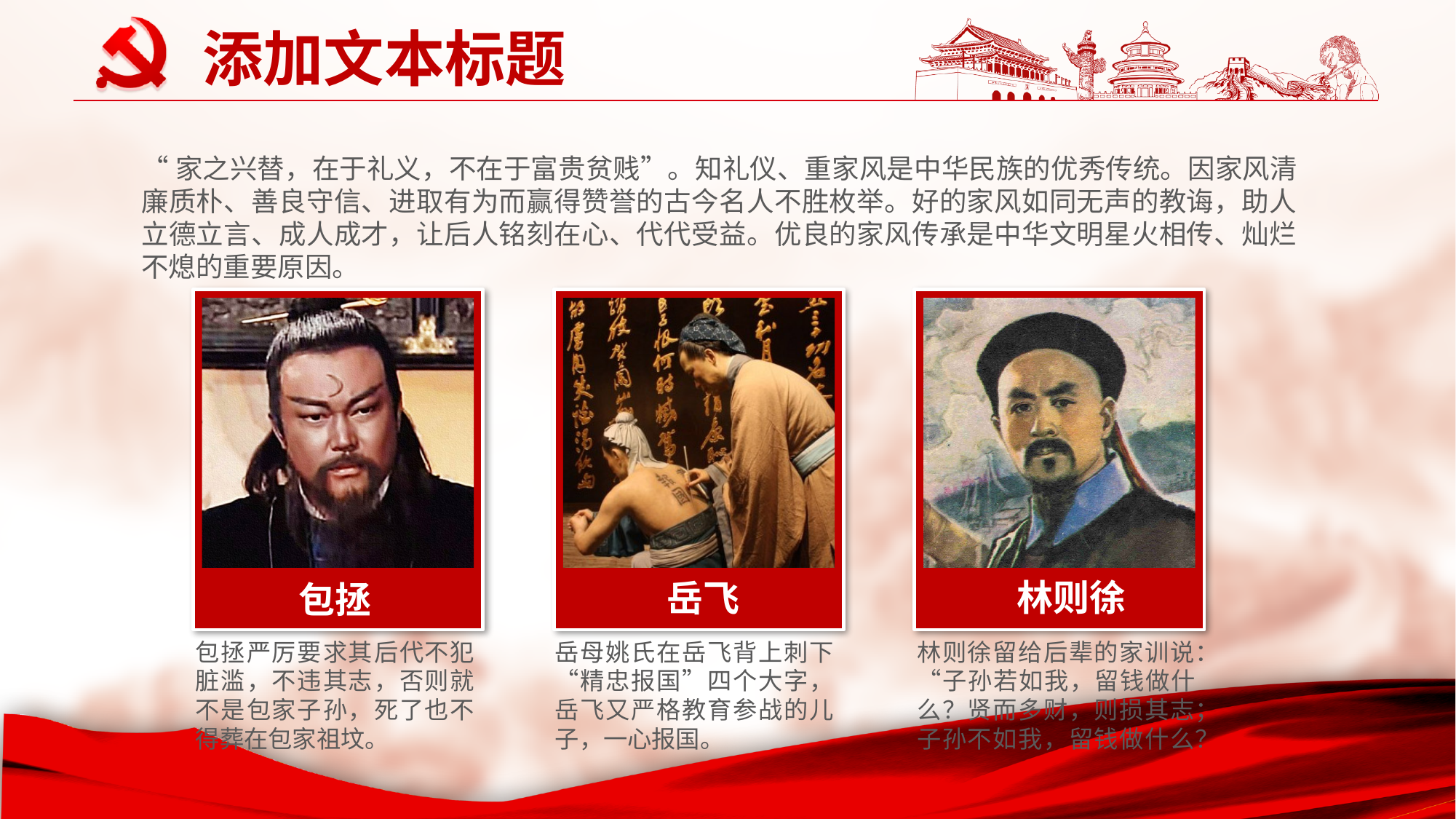

添加文本标题
“家之兴替，在于礼义，不在于富贵贫贱”。知礼仪、重家风是中华民族的优秀传统。因家风清廉质朴、善良守信、进取有为而赢得赞誉的古今名人不胜枚举。好的家风如同无声的教诲，助人立德立言、成人成才，让后人铭刻在心、代代受益。优良的家风传承是中华文明星火相传、灿烂不熄的重要原因。

林则徐
岳飞
包拯
包拯严厉要求其后代不犯脏滥，不违其志，否则就不是包家子孙，死了也不得葬在包家祖坟。
岳母姚氏在岳飞背上刺下“精忠报国”四个大字，岳飞又严格教育参战的儿子，一心报国。
林则徐留给后辈的家训说：“子孙若如我，留钱做什么？贤而多财，则损其志；子孙不如我，留钱做什么？